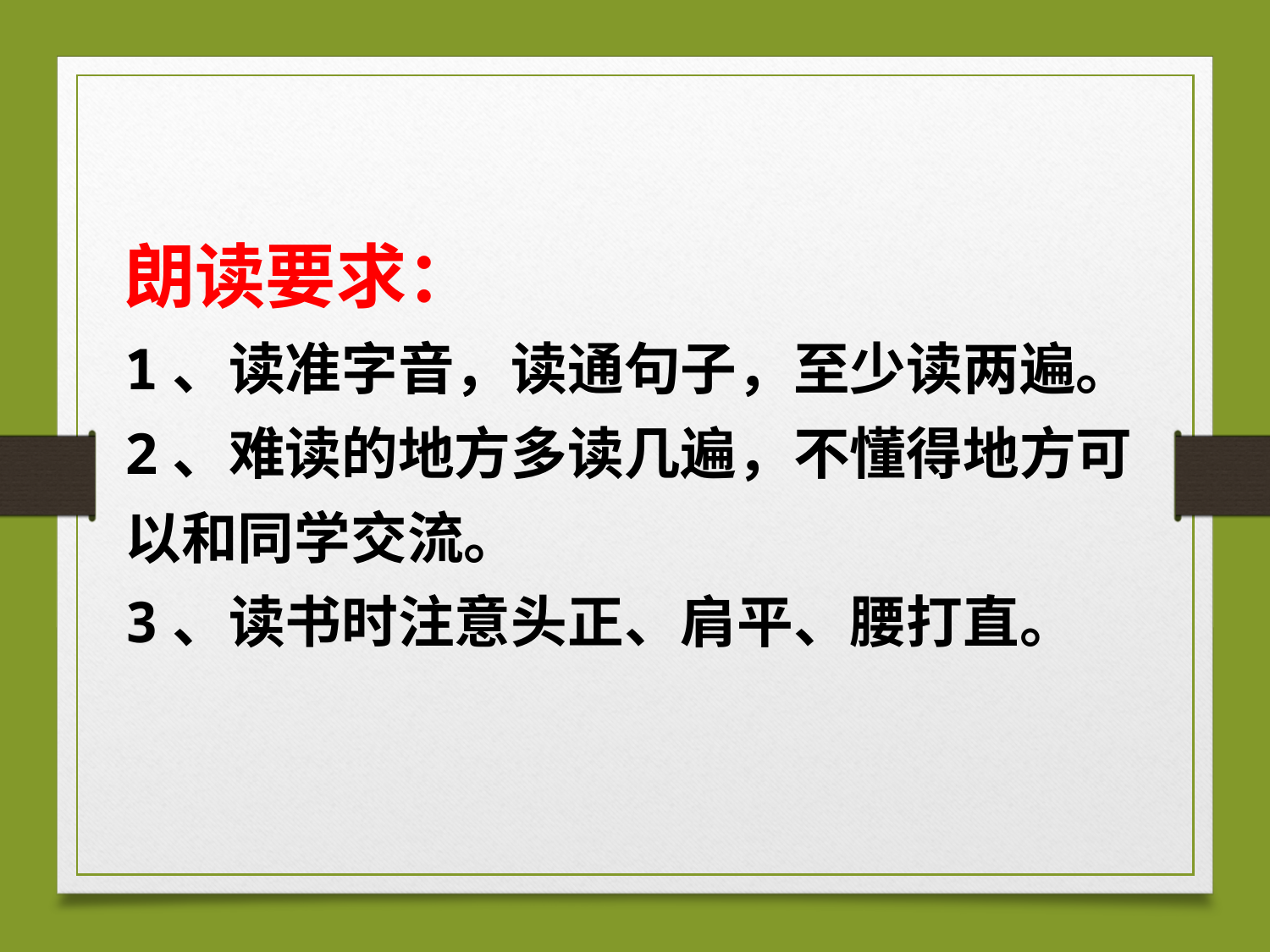

朗读要求：
1、读准字音，读通句子，至少读两遍。
2、难读的地方多读几遍，不懂得地方可以和同学交流。
3、读书时注意头正、肩平、腰打直。